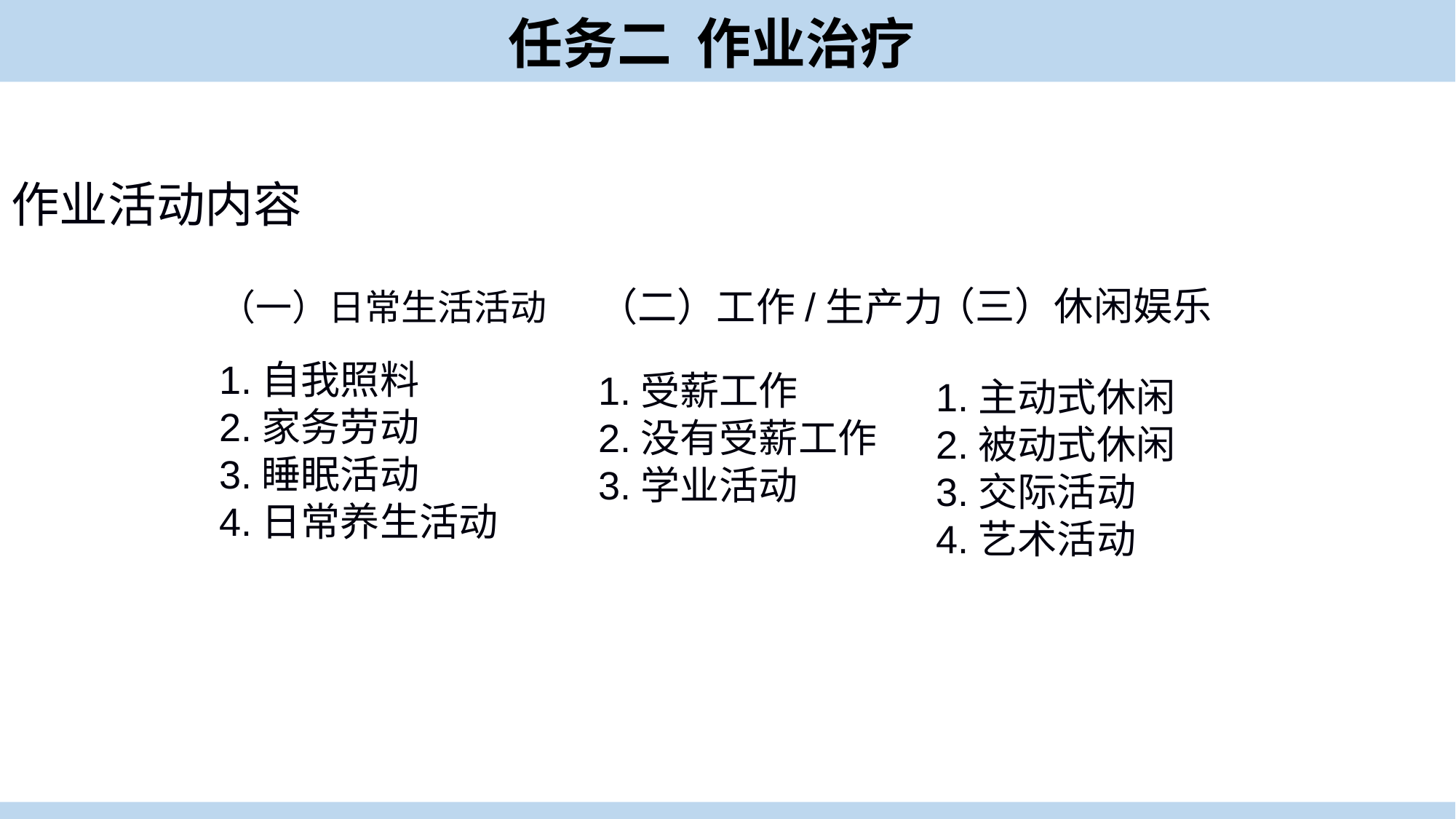

任务二  作业治疗
作业活动内容
（三）休闲娱乐

1.主动式休闲
2.被动式休闲
3.交际活动
4.艺术活动
（二）工作/生产力

1.受薪工作
2.没有受薪工作
3.学业活动
（一）日常生活活动
1.自我照料
2.家务劳动
3.睡眠活动
4.日常养生活动